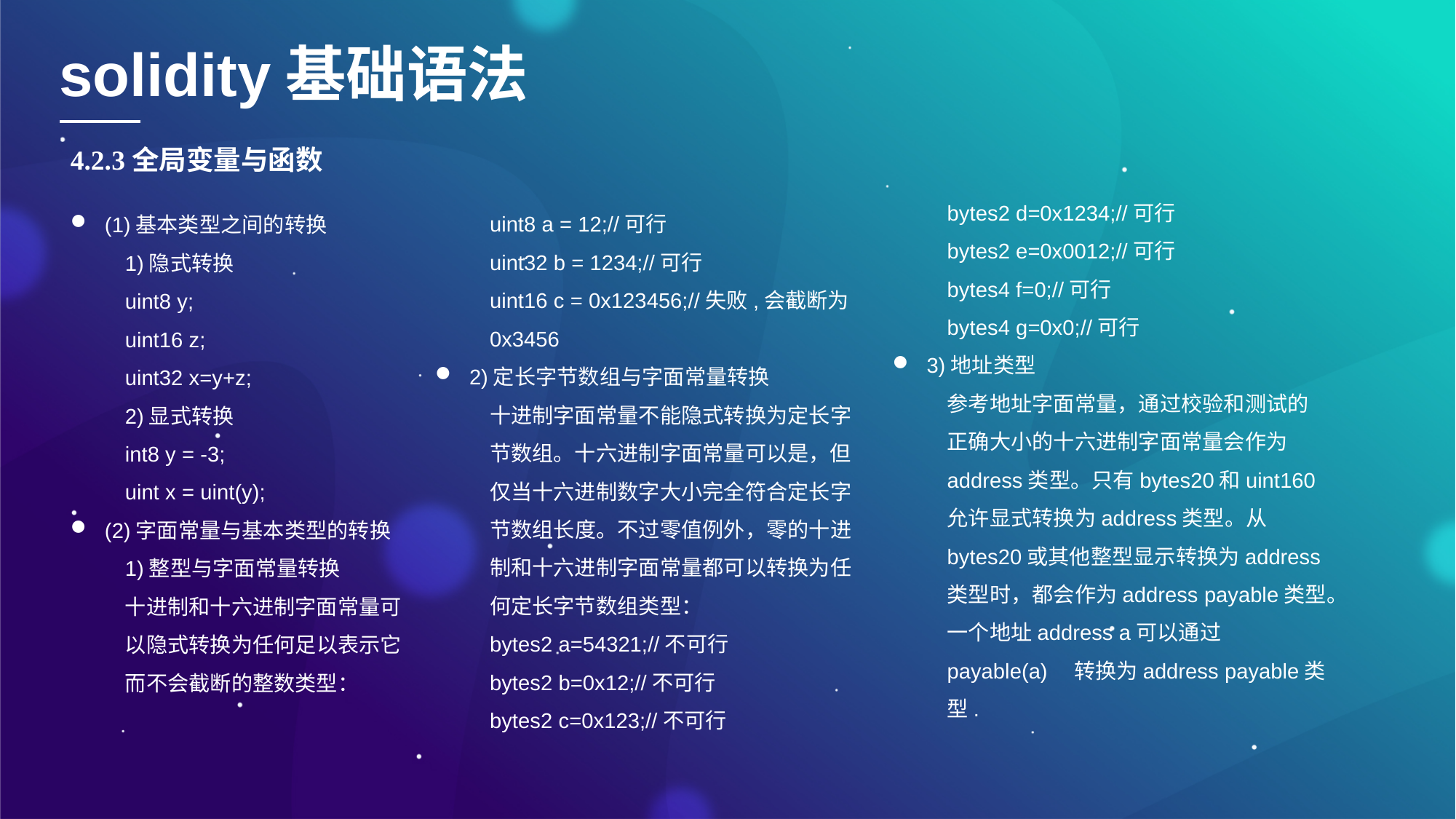

solidity基础语法
4.2.3全局变量与函数
bytes2 d=0x1234;//可行
bytes2 e=0x0012;//可行
bytes4 f=0;//可行
bytes4 g=0x0;//可行
3)地址类型
参考地址字面常量，通过校验和测试的正确大小的十六进制字面常量会作为address类型。只有bytes20和uint160允许显式转换为address类型。从bytes20或其他整型显示转换为address类型时，都会作为address payable类型。一个地址address a可以通过payable(a)　转换为address payable类型.
uint8 a = 12;//可行
uint32 b = 1234;//可行
uint16 c = 0x123456;//失败,会截断为0x3456
2)定长字节数组与字面常量转换
十进制字面常量不能隐式转换为定长字节数组。十六进制字面常量可以是，但仅当十六进制数字大小完全符合定长字节数组长度。不过零值例外，零的十进制和十六进制字面常量都可以转换为任何定长字节数组类型：
bytes2 a=54321;//不可行
bytes2 b=0x12;//不可行
bytes2 c=0x123;//不可行

(1)基本类型之间的转换
1)隐式转换
uint8 y;
uint16 z;
uint32 x=y+z;
2)显式转换
int8 y = -3;
uint x = uint(y);
(2)字面常量与基本类型的转换
1)整型与字面常量转换
十进制和十六进制字面常量可以隐式转换为任何足以表示它而不会截断的整数类型：